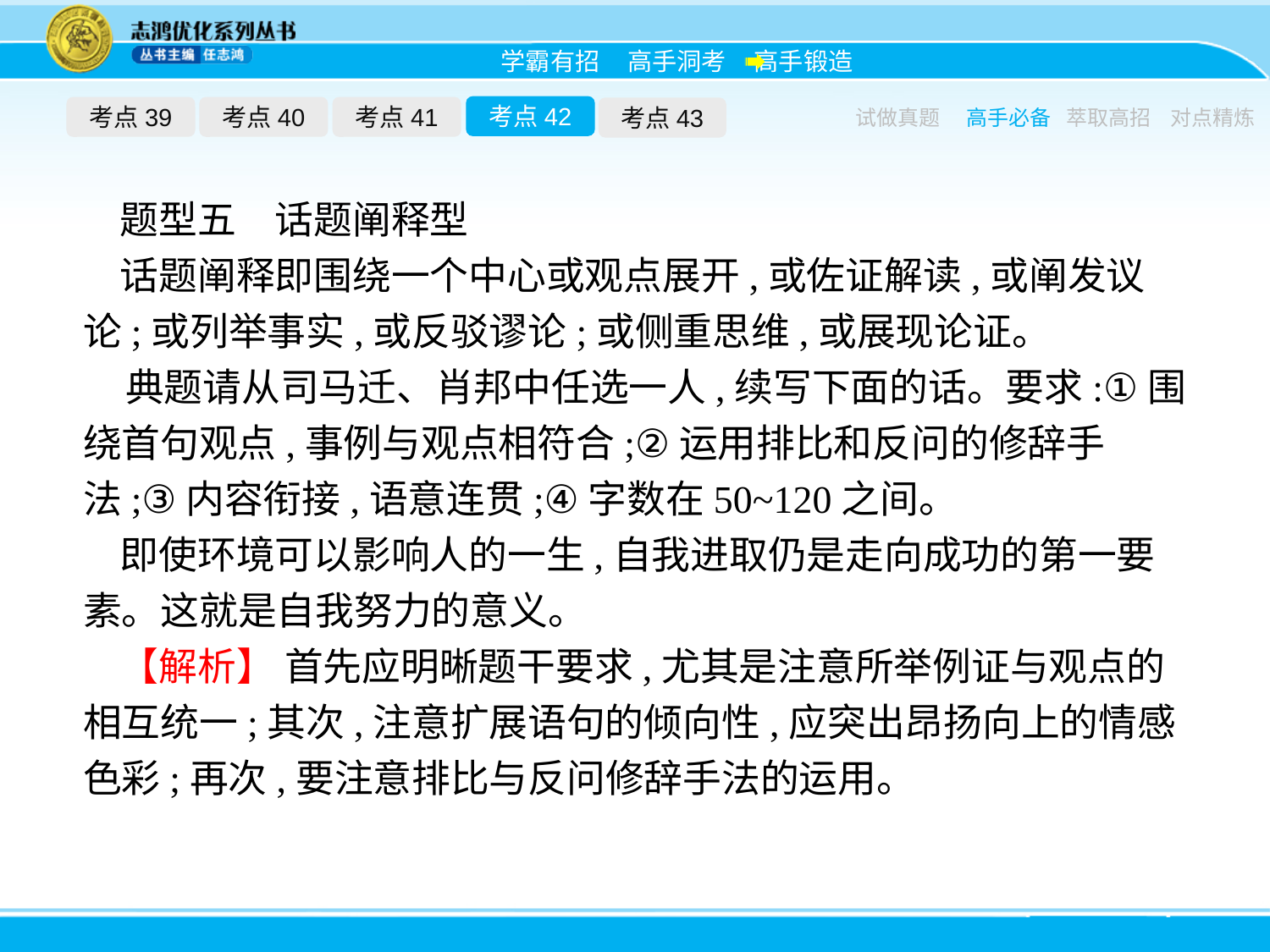

考点42
考点39
考点40
考点41
考点43
试做真题
高手必备
萃取高招
对点精炼
题型五　话题阐释型
话题阐释即围绕一个中心或观点展开,或佐证解读,或阐发议论;或列举事实,或反驳谬论;或侧重思维,或展现论证。
典题请从司马迁、肖邦中任选一人,续写下面的话。要求:①围绕首句观点,事例与观点相符合;②运用排比和反问的修辞手法;③内容衔接,语意连贯;④字数在50~120之间。
即使环境可以影响人的一生,自我进取仍是走向成功的第一要素。这就是自我努力的意义。
【解析】 首先应明晰题干要求,尤其是注意所举例证与观点的相互统一;其次,注意扩展语句的倾向性,应突出昂扬向上的情感色彩;再次,要注意排比与反问修辞手法的运用。